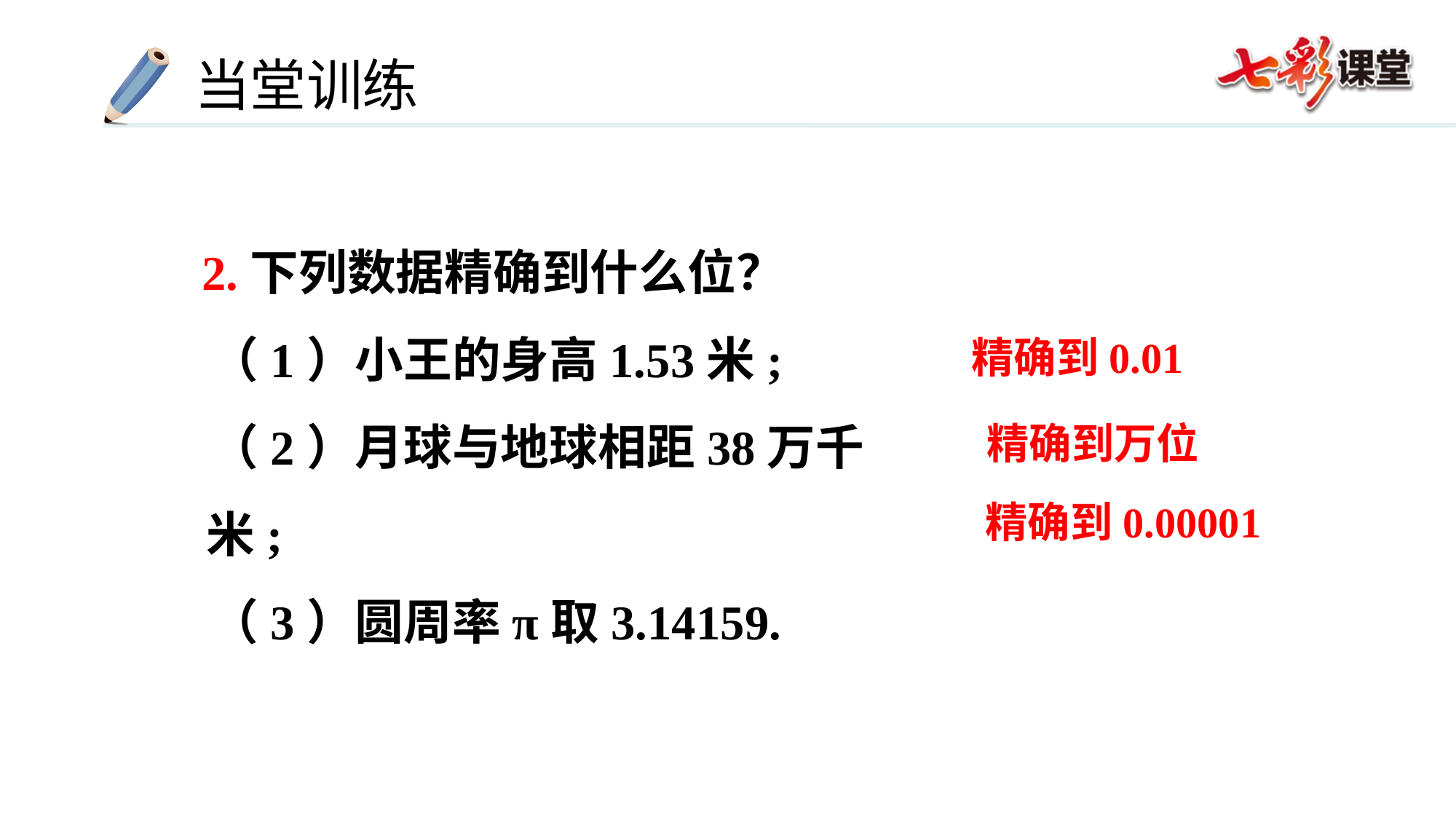

2.下列数据精确到什么位？
   （1）小王的身高1.53米;
   （2）月球与地球相距38万千米;
   （3）圆周率π取3.14159.
     精确到0.01
 精确到万位
精确到0.00001